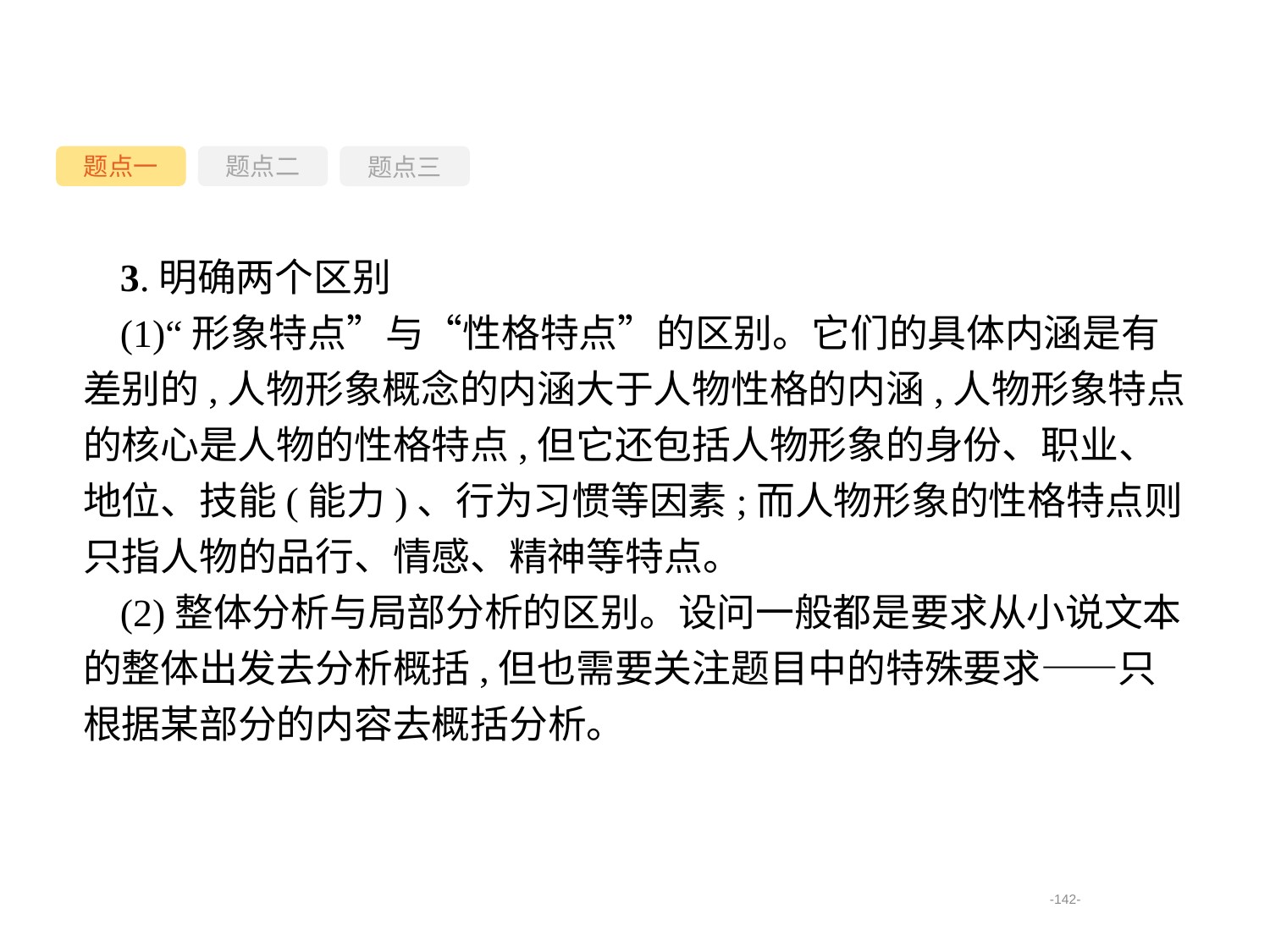

题点一
题点三
题点二
3.明确两个区别
(1)“形象特点”与“性格特点”的区别。它们的具体内涵是有差别的,人物形象概念的内涵大于人物性格的内涵,人物形象特点的核心是人物的性格特点,但它还包括人物形象的身份、职业、地位、技能(能力)、行为习惯等因素;而人物形象的性格特点则只指人物的品行、情感、精神等特点。
(2)整体分析与局部分析的区别。设问一般都是要求从小说文本的整体出发去分析概括,但也需要关注题目中的特殊要求——只根据某部分的内容去概括分析。
-142-